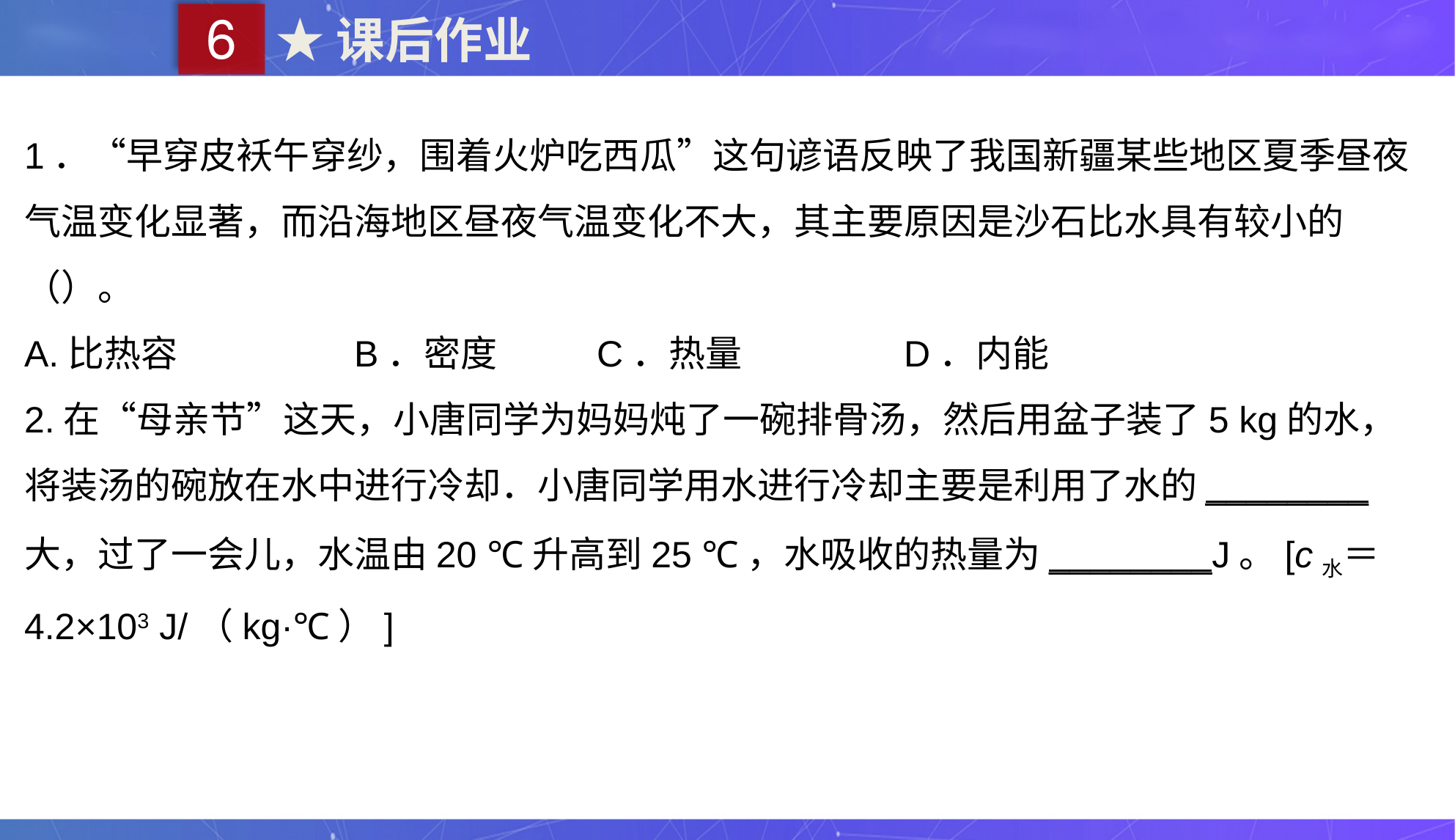

6
★课后作业
1．“早穿皮袄午穿纱，围着火炉吃西瓜”这句谚语反映了我国新疆某些地区夏季昼夜气温变化显著，而沿海地区昼夜气温变化不大，其主要原因是沙石比水具有较小的（）。
A.比热容         	B．密度           C．热量           	D．内能
2.在“母亲节”这天，小唐同学为妈妈炖了一碗排骨汤，然后用盆子装了5 kg的水，将装汤的碗放在水中进行冷却．小唐同学用水进行冷却主要是利用了水的________大，过了一会儿，水温由20 ℃升高到25 ℃，水吸收的热量为________J。[c水＝4.2×103 J/（kg·℃）]